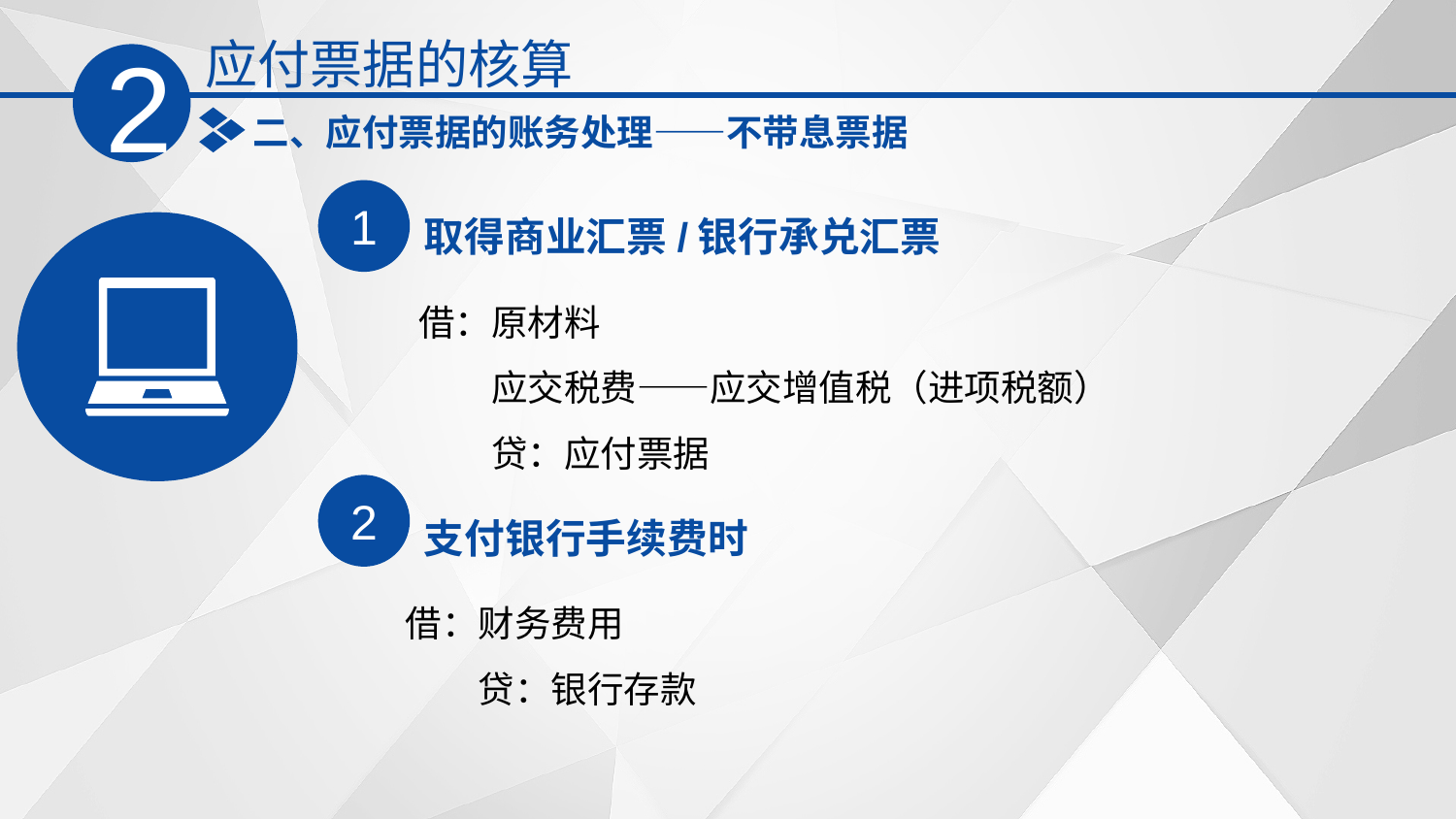

应付票据的核算
2

二、应付票据的账务处理——不带息票据

1
取得商业汇票/银行承兑汇票

借：原材料
　　应交税费——应交增值税（进项税额）
　　贷：应付票据
2
支付银行手续费时
借：财务费用
　　贷：银行存款